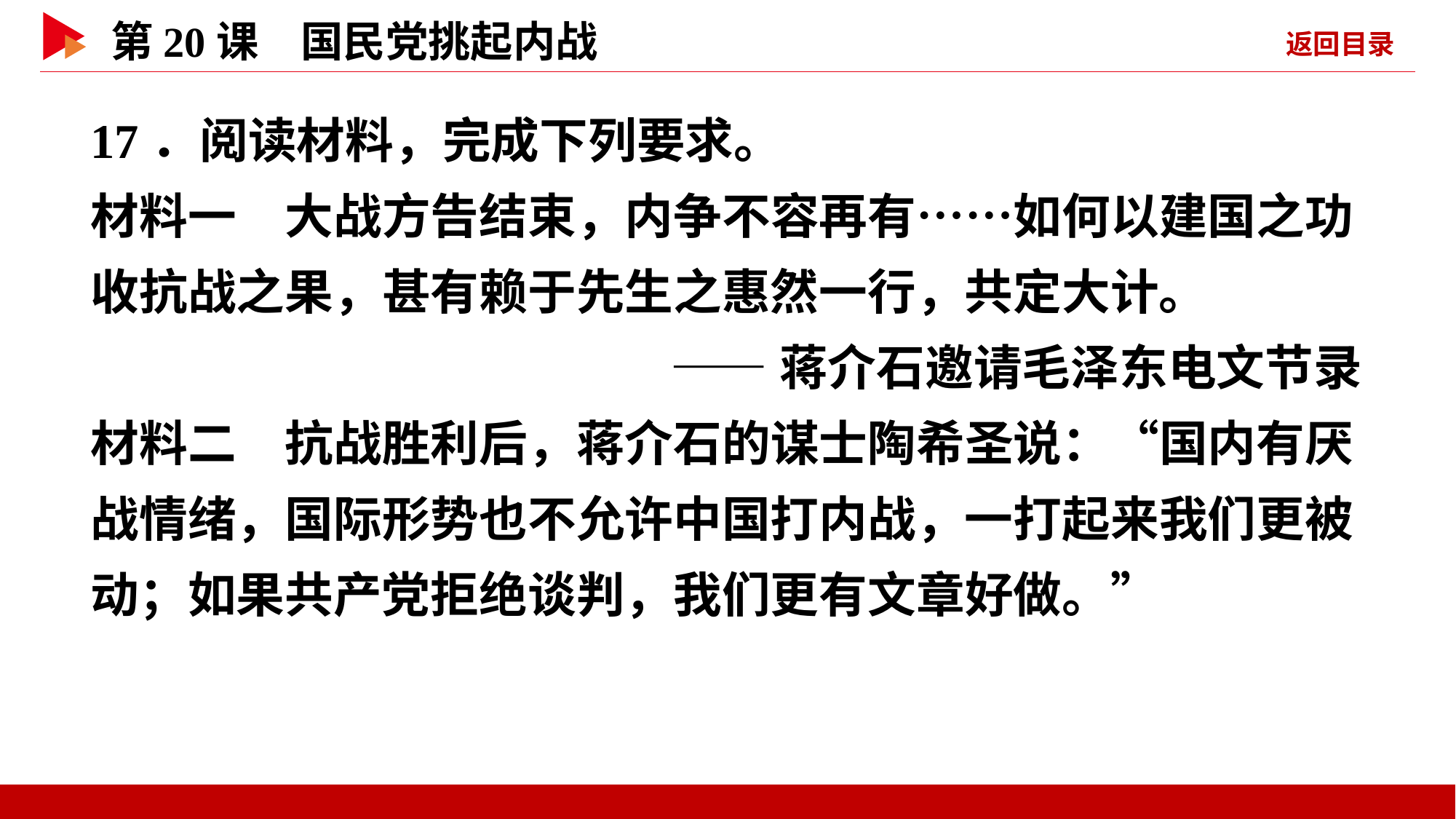

17．阅读材料，完成下列要求。
材料一　大战方告结束，内争不容再有……如何以建国之功收抗战之果，甚有赖于先生之惠然一行，共定大计。
——蒋介石邀请毛泽东电文节录
材料二　抗战胜利后，蒋介石的谋士陶希圣说：“国内有厌战情绪，国际形势也不允许中国打内战，一打起来我们更被动；如果共产党拒绝谈判，我们更有文章好做。”